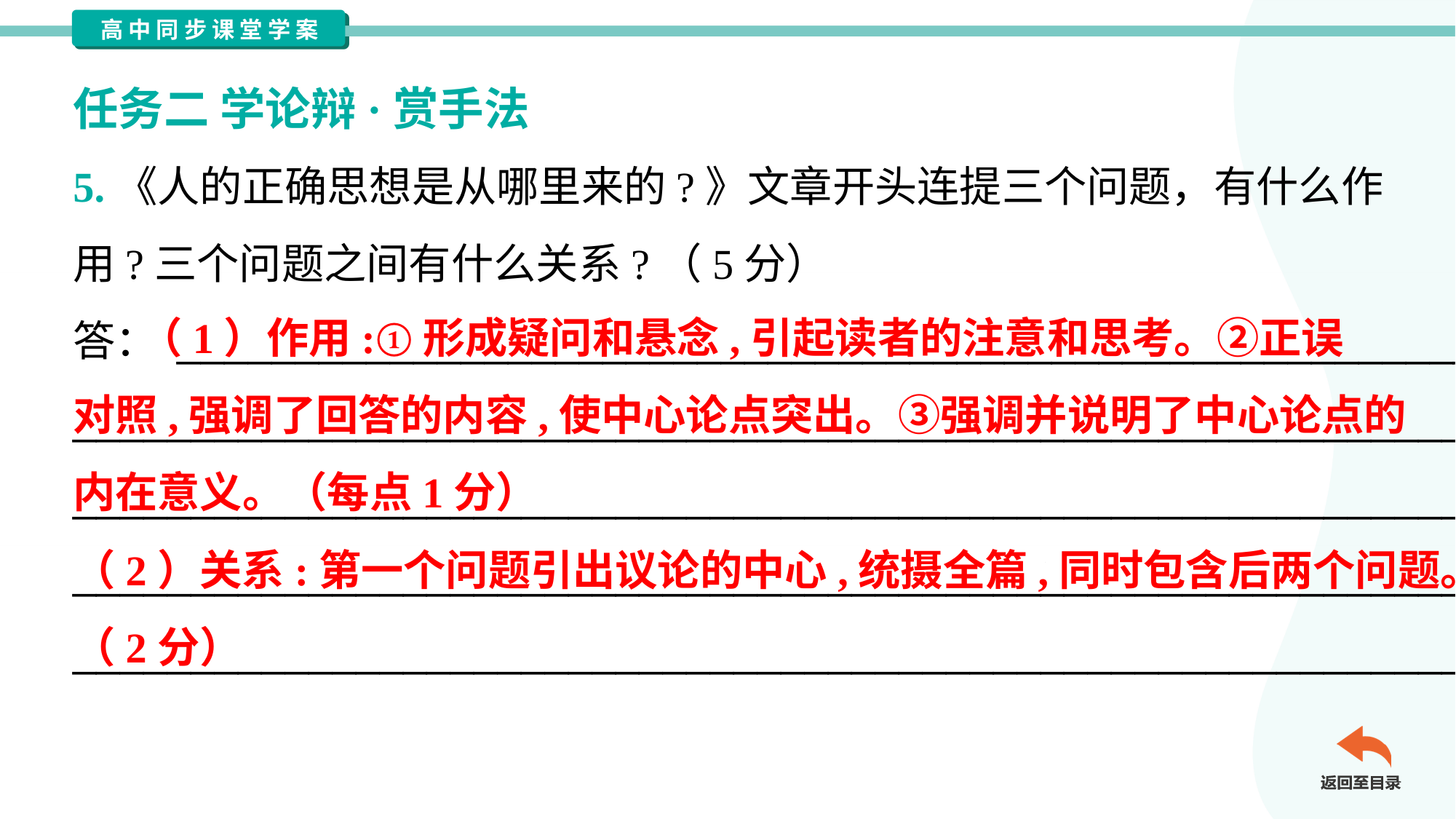

任务二 学论辩·赏手法
5.《人的正确思想是从哪里来的?》文章开头连提三个问题，有什么作
用?三个问题之间有什么关系?（5分）
答： ________________________________________________________
_____________________________________________________________
_____________________________________________________________
_____________________________________________________________
_____________________________________________________________
      （1）作用:①形成疑问和悬念,引起读者的注意和思考。②正误
对照,强调了回答的内容,使中心论点突出。③强调并说明了中心论点的
内在意义。（每点1分）
（2）关系:第一个问题引出议论的中心,统摄全篇,同时包含后两个问题。
（2分）